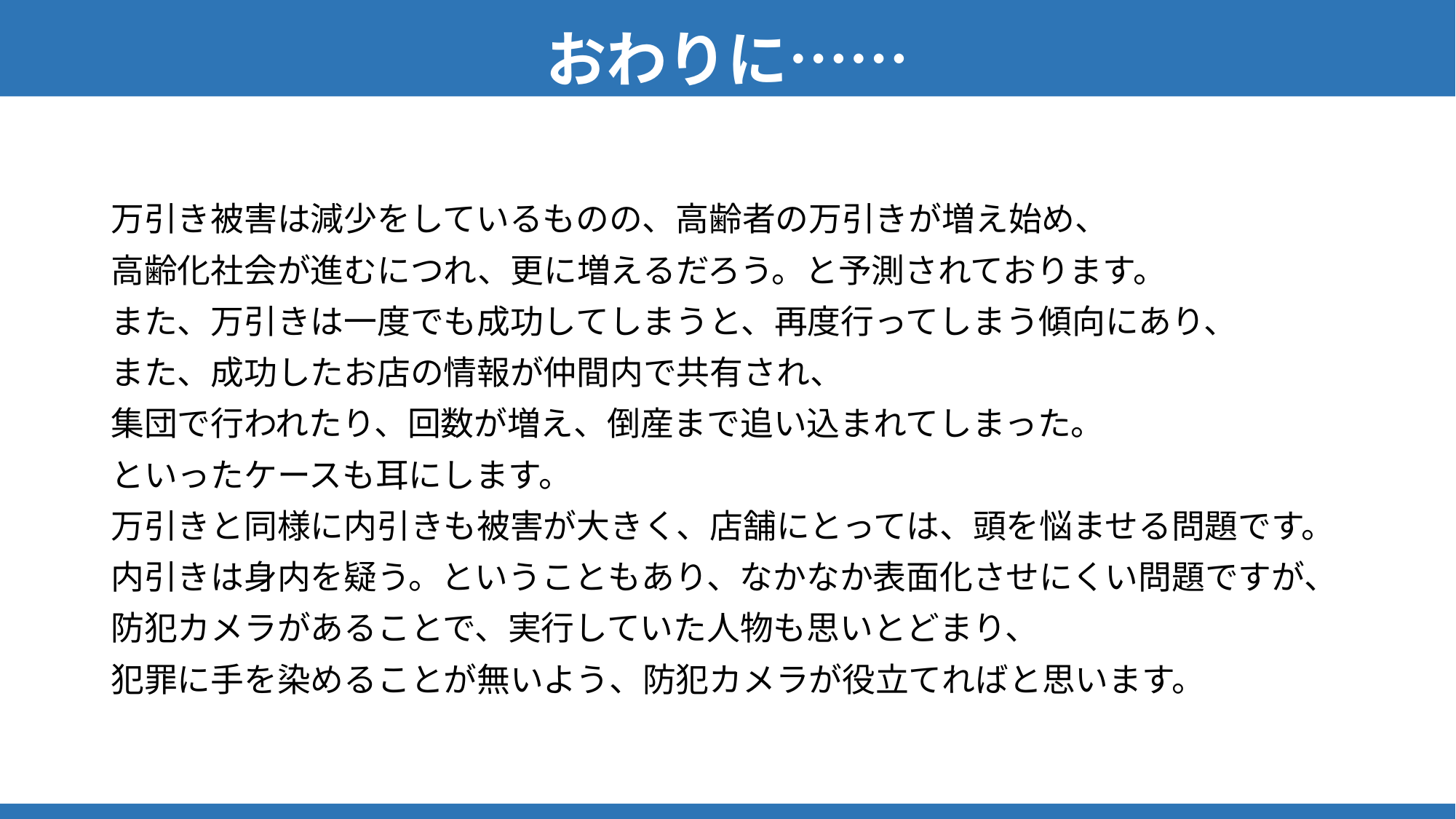

おわりに……
万引き被害は減少をしているものの、高齢者の万引きが増え始め、
高齢化社会が進むにつれ、更に増えるだろう。と予測されております。
また、万引きは一度でも成功してしまうと、再度行ってしまう傾向にあり、
また、成功したお店の情報が仲間内で共有され、
集団で行われたり、回数が増え、倒産まで追い込まれてしまった。
といったケースも耳にします。
万引きと同様に内引きも被害が大きく、店舗にとっては、頭を悩ませる問題です。
内引きは身内を疑う。ということもあり、なかなか表面化させにくい問題ですが、
防犯カメラがあることで、実行していた人物も思いとどまり、
犯罪に手を染めることが無いよう、防犯カメラが役立てればと思います。